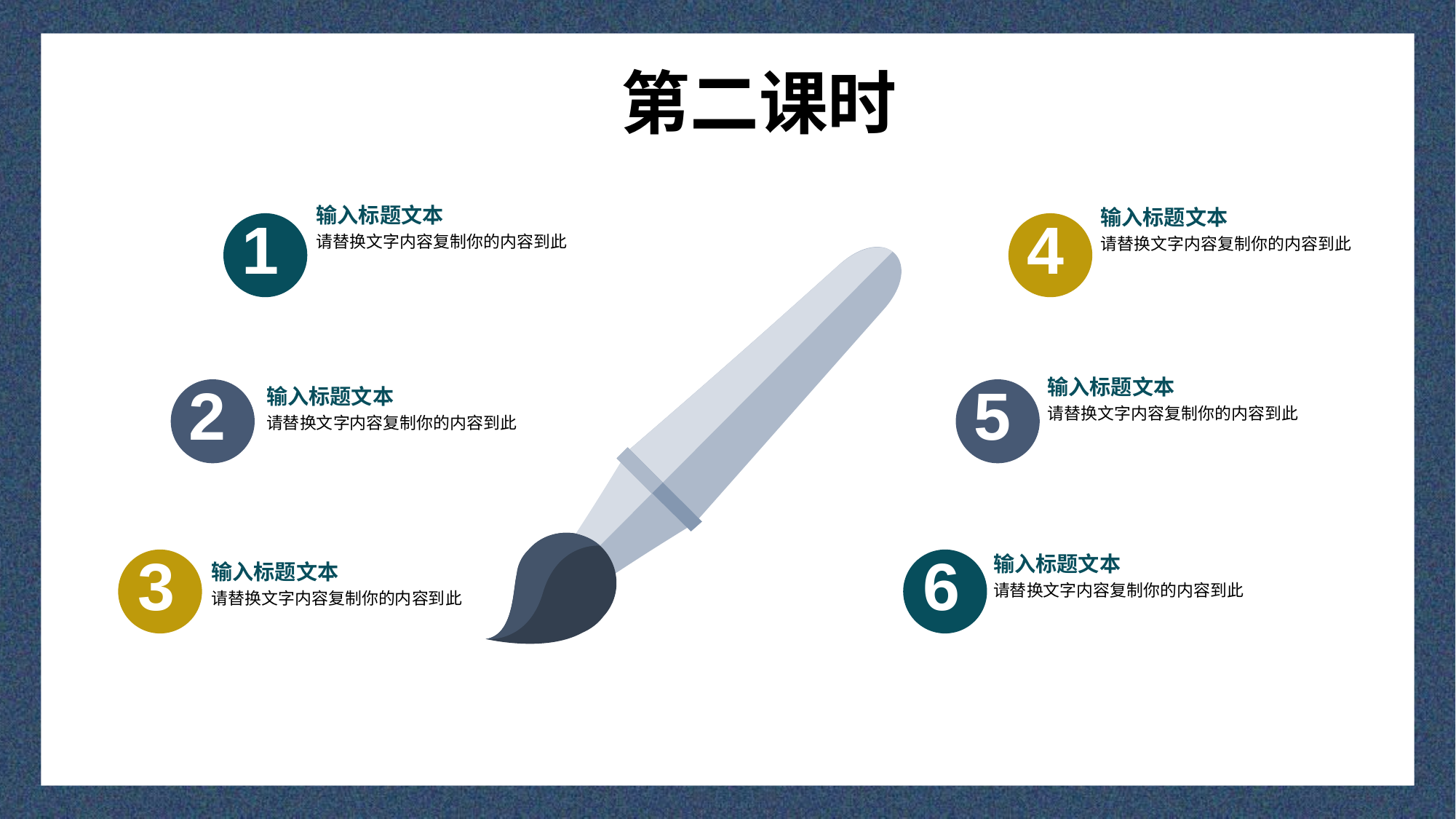

输入标题文本
请替换文字内容复制你的内容到此
1

4
输入标题文本
请替换文字内容复制你的内容到此

2

输入标题文本
请替换文字内容复制你的内容到此
5
输入标题文本
请替换文字内容复制你的内容到此

3

输入标题文本
请替换文字内容复制你的内容到此
6

输入标题文本
请替换文字内容复制你的内容到此